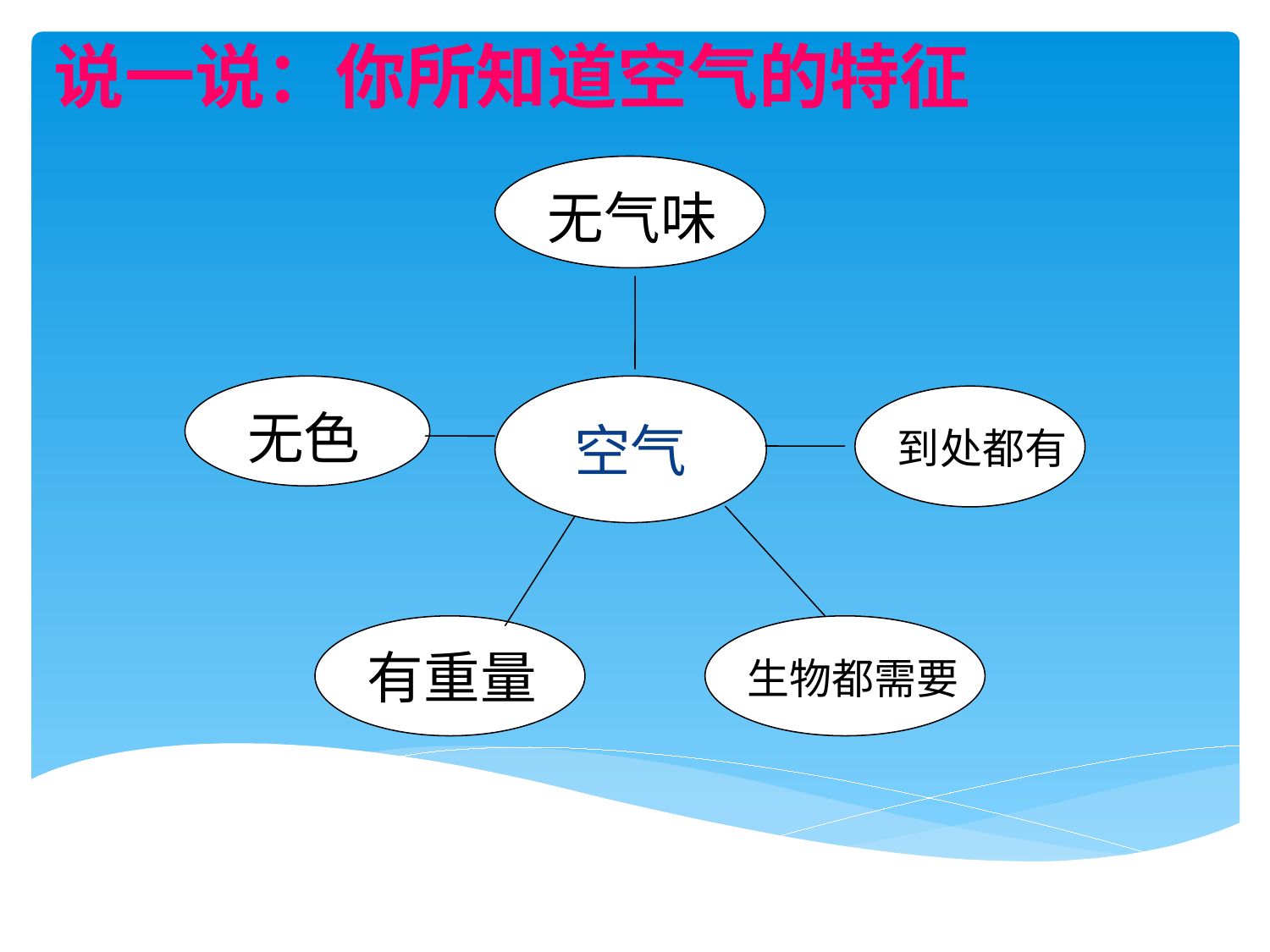

说一说：你所知道空气的特征

无气味

空气

无色
到处都有

有重量
生物都需要